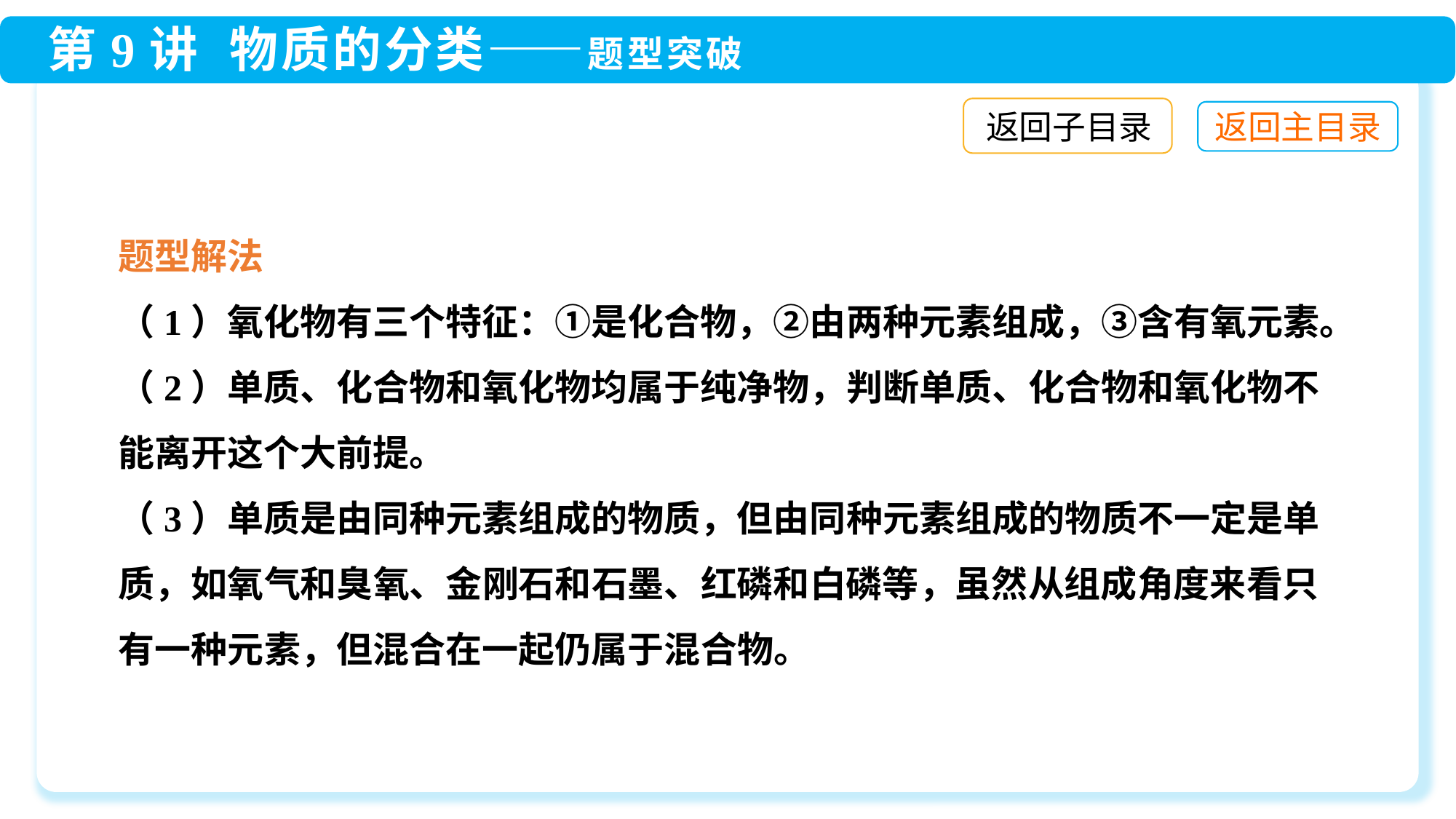

返回子目录
题型解法
（1）氧化物有三个特征：①是化合物，②由两种元素组成，③含有氧元素。
（2）单质、化合物和氧化物均属于纯净物，判断单质、化合物和氧化物不能离开这个大前提。
（3）单质是由同种元素组成的物质，但由同种元素组成的物质不一定是单质，如氧气和臭氧、金刚石和石墨、红磷和白磷等，虽然从组成角度来看只有一种元素，但混合在一起仍属于混合物。